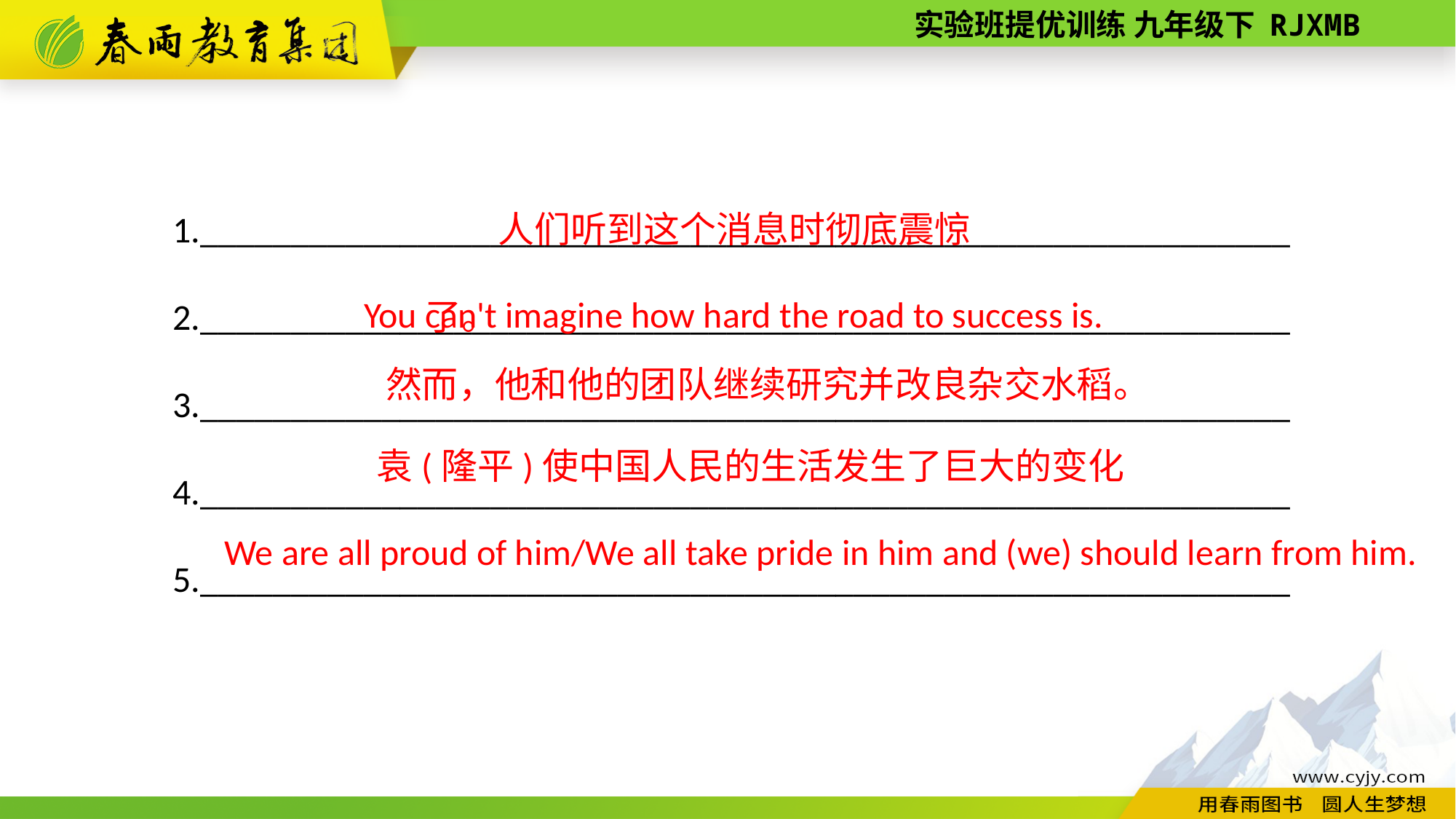

1.____________________________________________________________
2.____________________________________________________________
3.____________________________________________________________
4.____________________________________________________________
5.____________________________________________________________
人们听到这个消息时彻底震惊了。
You can't imagine how hard the road to success is.
然而，他和他的团队继续研究并改良杂交水稻。
袁(隆平)使中国人民的生活发生了巨大的变化
We are all proud of him/We all take pride in him and (we) should learn from him.